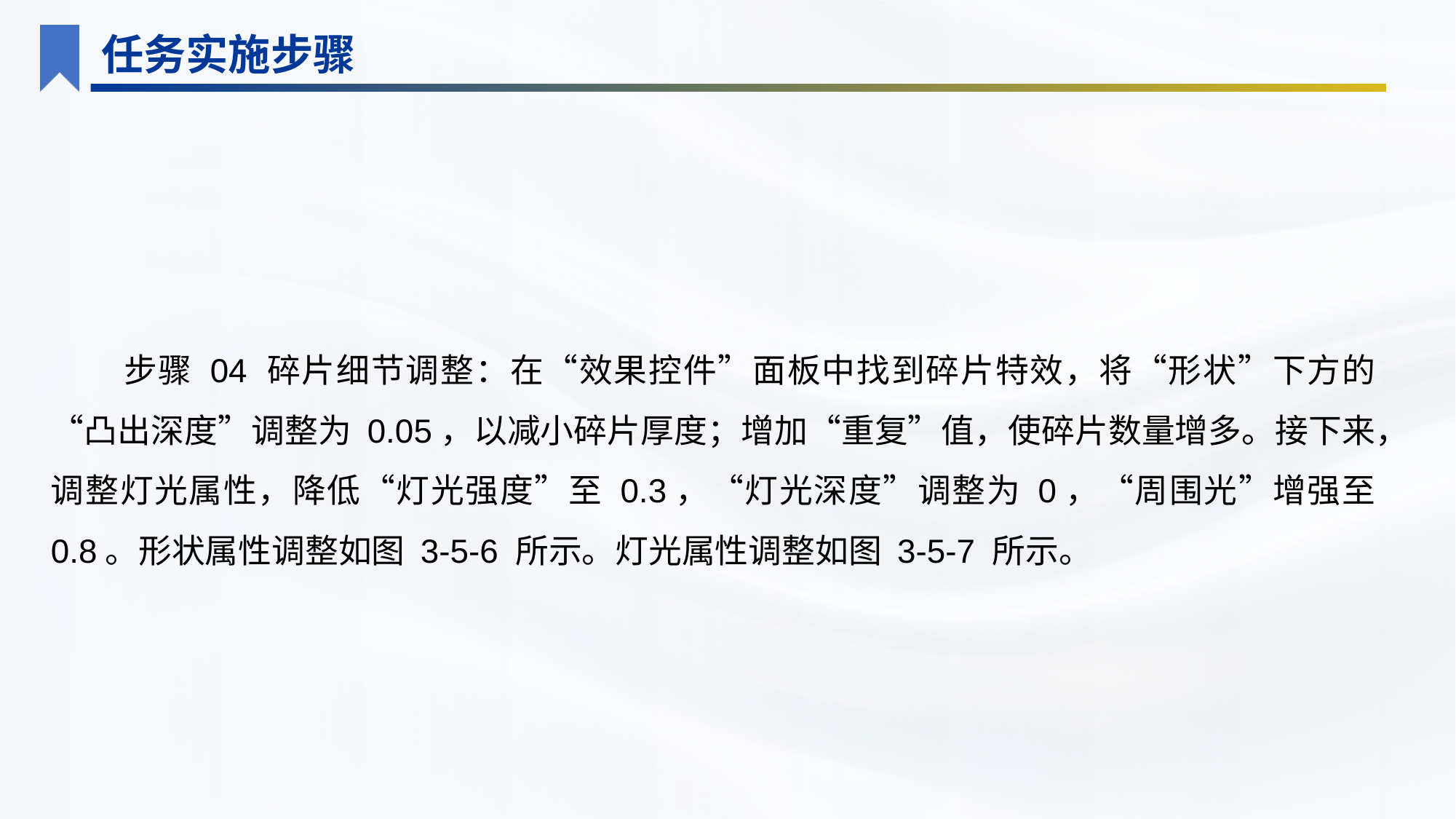

任务实施步骤
步骤 04 碎片细节调整：在“效果控件”面板中找到碎片特效，将“形状”下方的“凸出深度”调整为 0.05，以减小碎片厚度；增加“重复”值，使碎片数量增多。接下来，调整灯光属性，降低“灯光强度”至 0.3，“灯光深度”调整为 0，“周围光”增强至 0.8。形状属性调整如图 3-5-6 所示。灯光属性调整如图 3-5-7 所示。